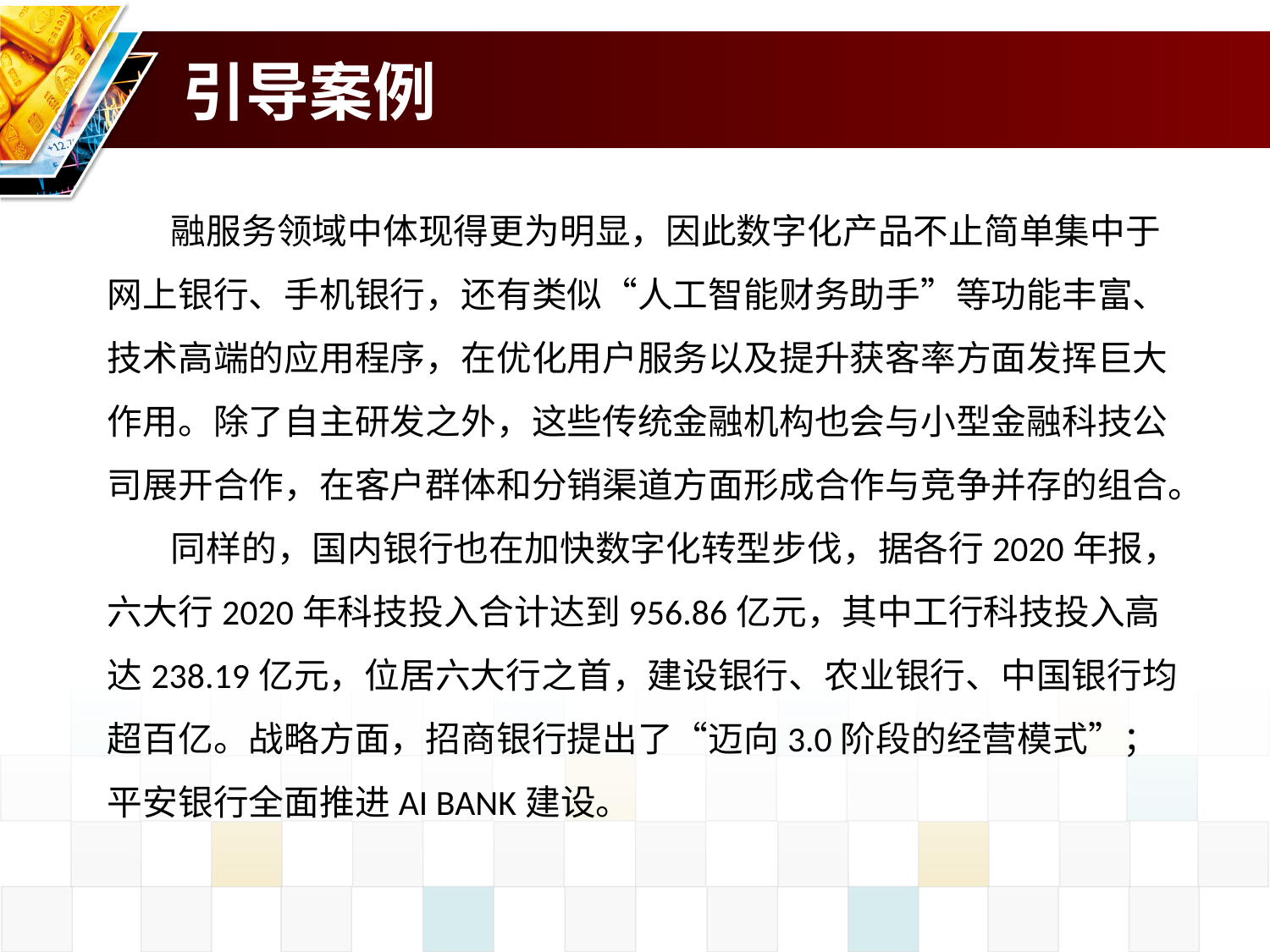

# 引导案例
融服务领域中体现得更为明显，因此数字化产品不止简单集中于网上银行、手机银行，还有类似“人工智能财务助手”等功能丰富、技术高端的应用程序，在优化用户服务以及提升获客率方面发挥巨大作用。除了自主研发之外，这些传统金融机构也会与小型金融科技公司展开合作，在客户群体和分销渠道方面形成合作与竞争并存的组合。
同样的，国内银行也在加快数字化转型步伐，据各行2020年报，六大行2020年科技投入合计达到956.86亿元，其中工行科技投入高达238.19亿元，位居六大行之首，建设银行、农业银行、中国银行均超百亿。战略方面，招商银行提出了“迈向3.0阶段的经营模式”；平安银行全面推进AI BANK建设。